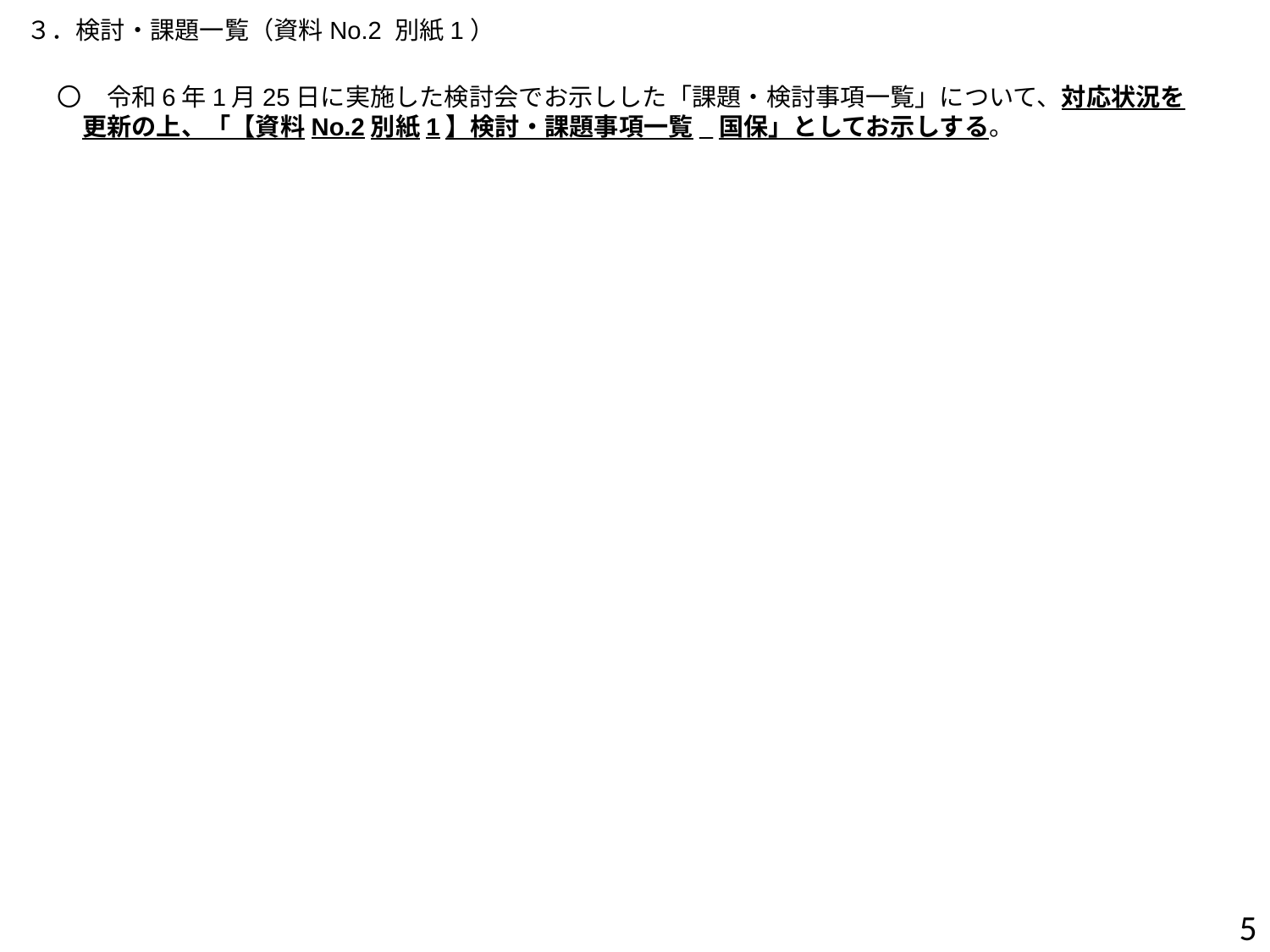

３．検討・課題一覧（資料No.2 別紙1）
〇　令和6年1月25日に実施した検討会でお示しした「課題・検討事項一覧」について、対応状況を更新の上、「【資料No.2別紙1】検討・課題事項一覧_国保」としてお示しする。
5